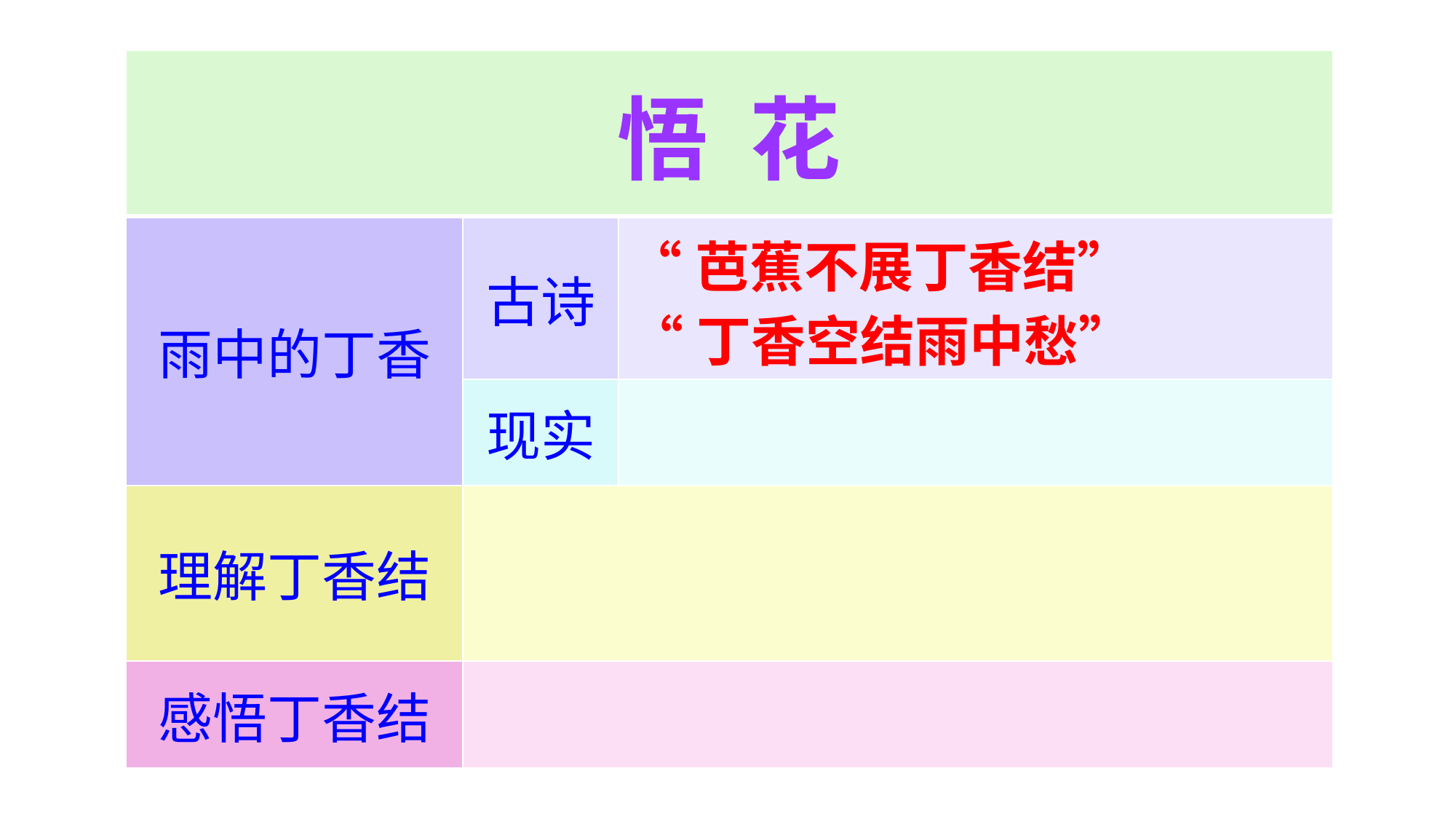

| 悟 花 |  |  |
| --- | --- | --- |
| 雨中的丁香 | 古诗 |  |
|  | 现实 |  |
| 理解丁香结 |  |  |
| 感悟丁香结 |  |  |
“芭蕉不展丁香结”
“丁香空结雨中愁”